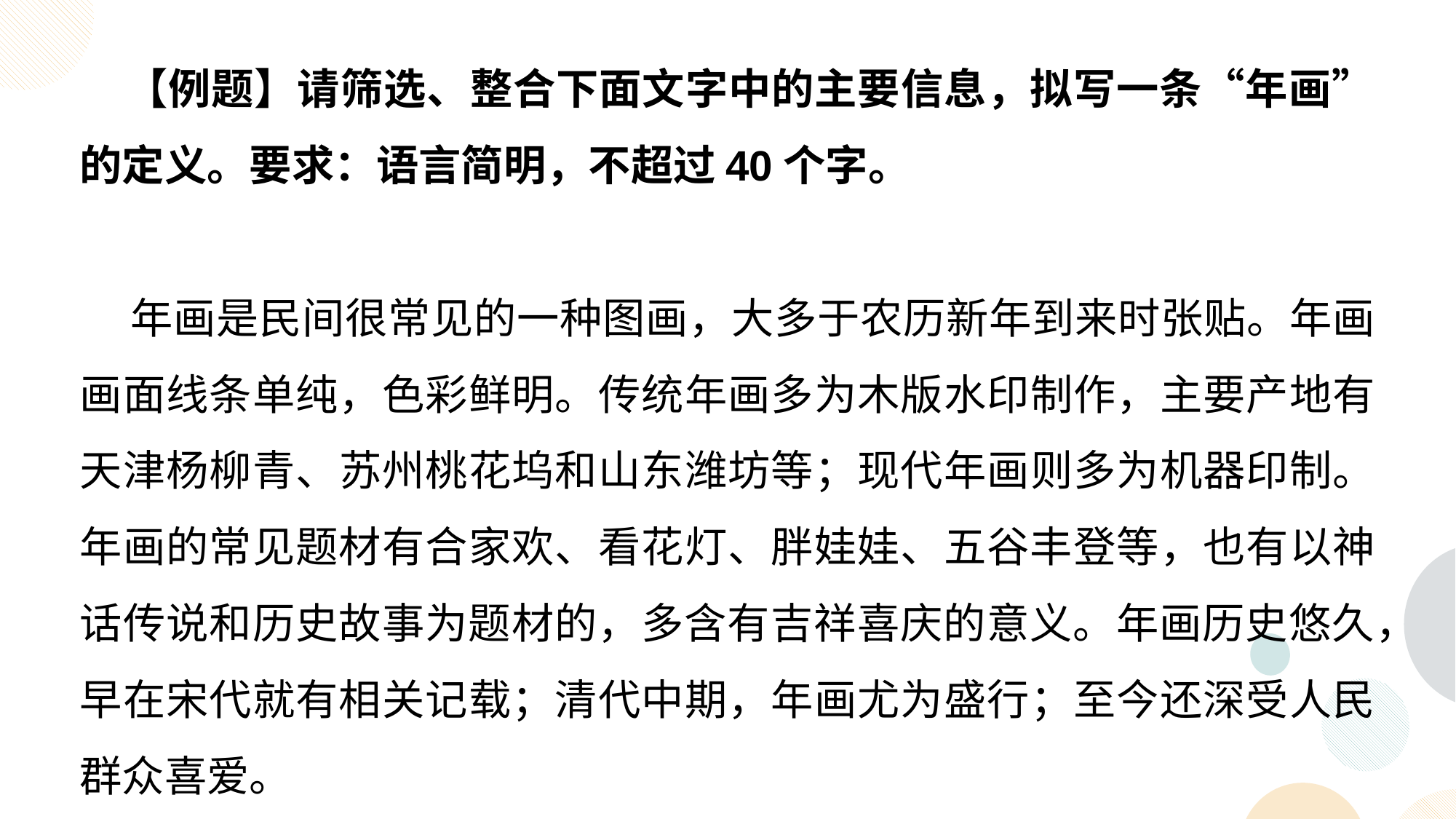

【例题】请筛选、整合下面文字中的主要信息，拟写一条“年画”的定义。要求：语言简明，不超过40个字。

    年画是民间很常见的一种图画，大多于农历新年到来时张贴。年画画面线条单纯，色彩鲜明。传统年画多为木版水印制作，主要产地有天津杨柳青、苏州桃花坞和山东潍坊等；现代年画则多为机器印制。年画的常见题材有合家欢、看花灯、胖娃娃、五谷丰登等，也有以神话传说和历史故事为题材的，多含有吉祥喜庆的意义。年画历史悠久，早在宋代就有相关记载；清代中期，年画尤为盛行；至今还深受人民群众喜爱。